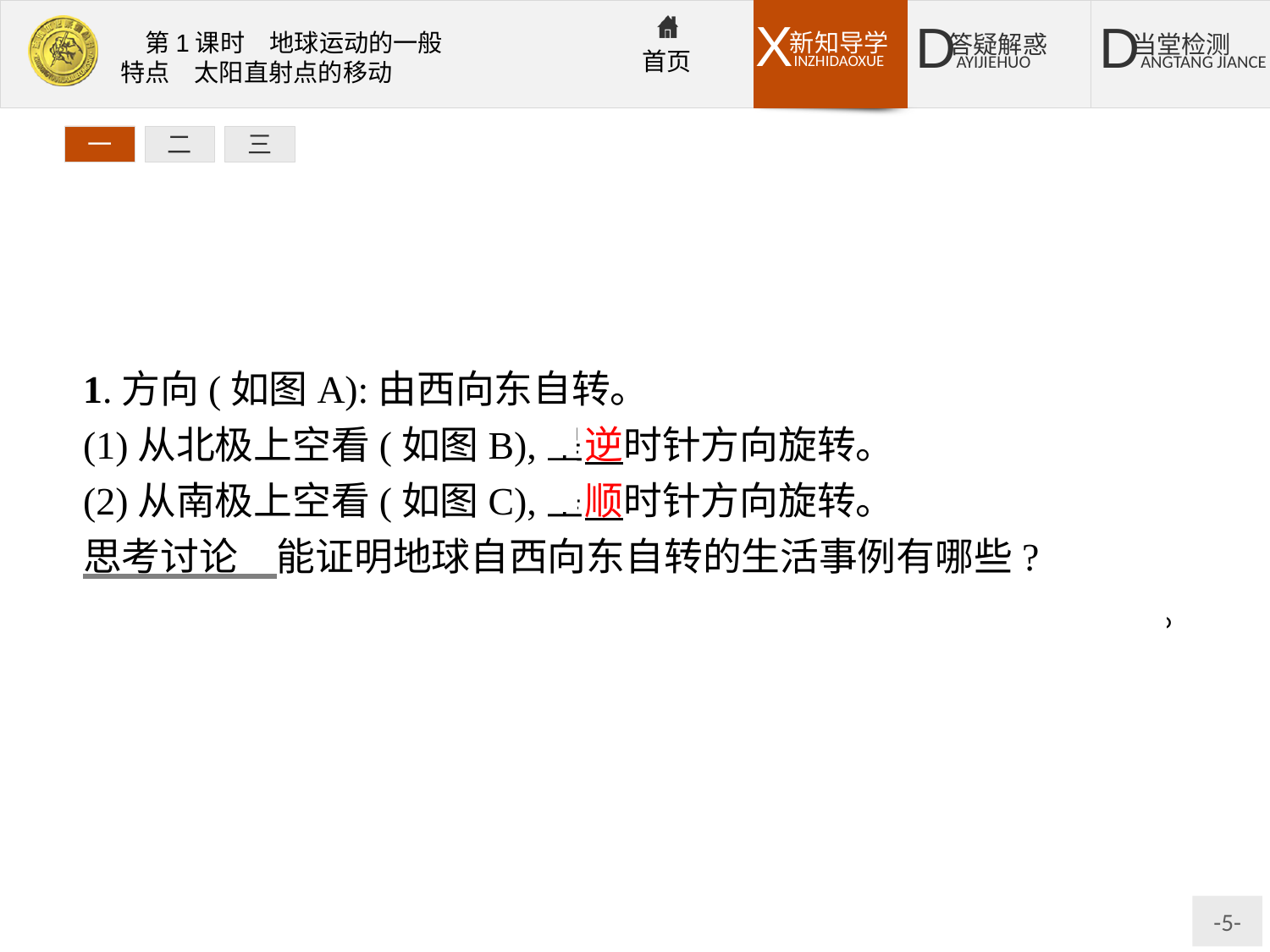

一
二
三
1.方向(如图A):由西向东自转。
(1)从北极上空看(如图B),呈逆时针方向旋转。
(2)从南极上空看(如图C),呈顺时针方向旋转。
思考讨论　能证明地球自西向东自转的生活事例有哪些?
提示:太阳的东升西落、月亮的东升西落、科技馆中的傅科摆等。